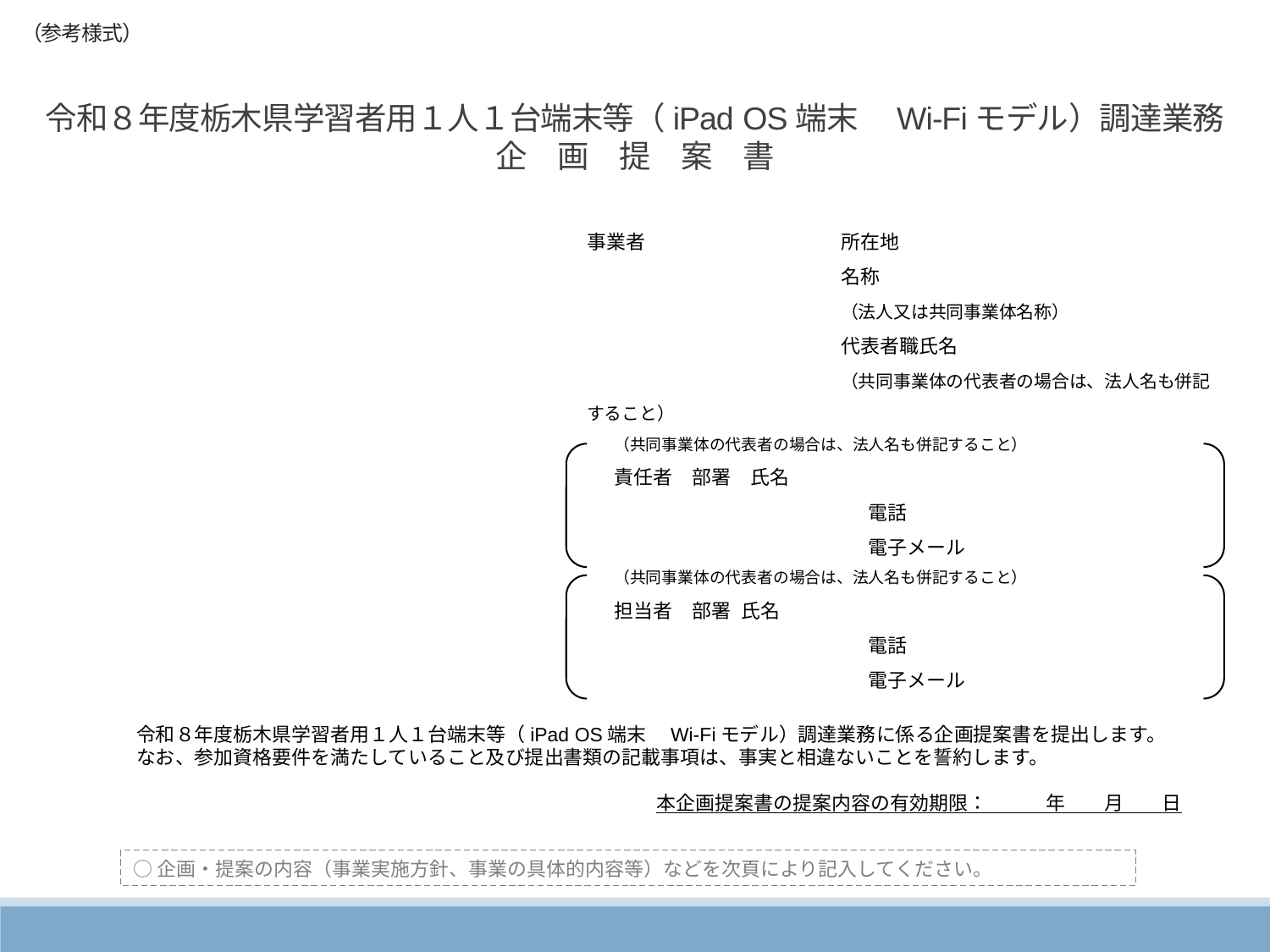

（参考様式）
令和８年度栃木県学習者用１人１台端末等（iPad OS端末　Wi-Fiモデル）調達業務
企　画　提　案　書
事業者		所在地
		名称
		（法人又は共同事業体名称）
		代表者職氏名
		（共同事業体の代表者の場合は、法人名も併記すること）

（共同事業体の代表者の場合は、法人名も併記すること）
責任者　部署　氏名
		電話
		電子メール
（共同事業体の代表者の場合は、法人名も併記すること）
担当者　部署	氏名
		電話
		電子メール

令和８年度栃木県学習者用１人１台端末等（iPad OS端末　Wi-Fiモデル）調達業務に係る企画提案書を提出します。
なお、参加資格要件を満たしていること及び提出書類の記載事項は、事実と相違ないことを誓約します。
本企画提案書の提案内容の有効期限：　　　年　　月　　日
○企画・提案の内容（事業実施方針、事業の具体的内容等）などを次頁により記入してください。